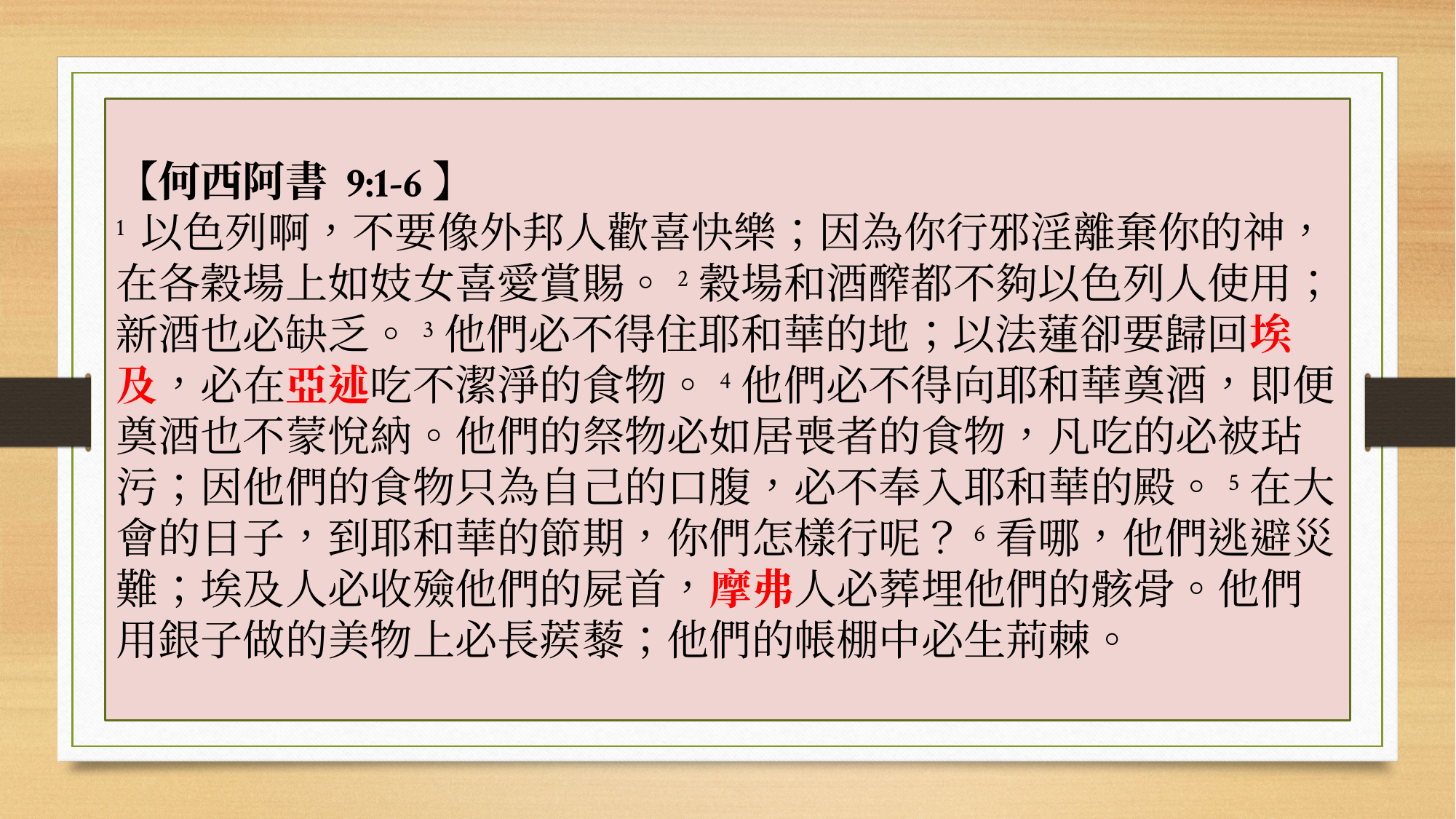

【何西阿書 9:1-6】
1 以色列啊，不要像外邦人歡喜快樂；因為你行邪淫離棄你的神，在各穀場上如妓女喜愛賞賜。2穀場和酒醡都不夠以色列人使用；新酒也必缺乏。3他們必不得住耶和華的地；以法蓮卻要歸回埃及，必在亞述吃不潔淨的食物。4他們必不得向耶和華奠酒，即便奠酒也不蒙悅納。他們的祭物必如居喪者的食物，凡吃的必被玷污；因他們的食物只為自己的口腹，必不奉入耶和華的殿。5在大會的日子，到耶和華的節期，你們怎樣行呢？6看哪，他們逃避災難；埃及人必收殮他們的屍首，摩弗人必葬埋他們的骸骨。他們用銀子做的美物上必長蒺藜；他們的帳棚中必生荊棘。
#